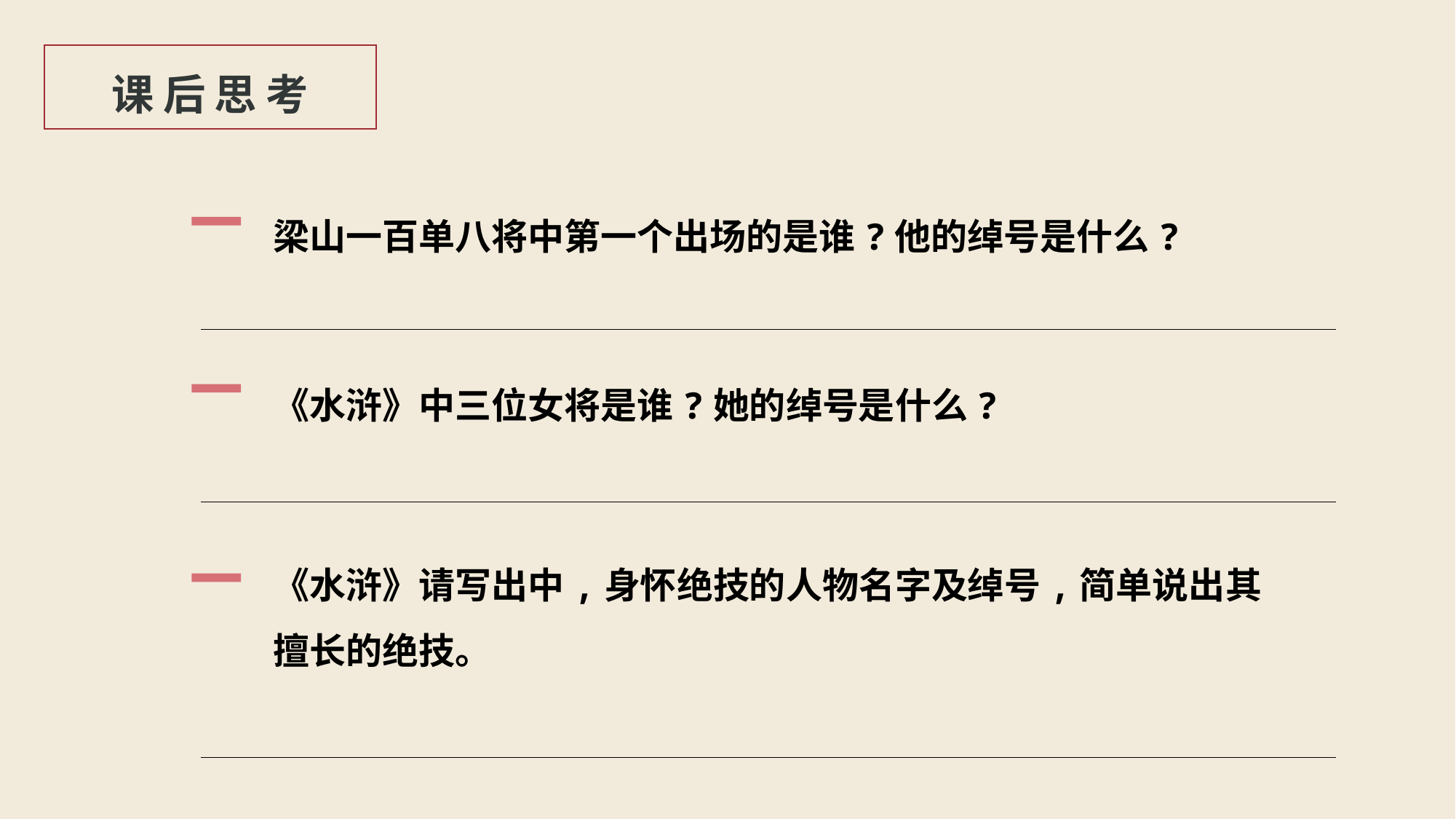

课后思考
梁山一百单八将中第一个出场的是谁?他的绰号是什么?

《水浒》中三位女将是谁?她的绰号是什么?

《水浒》请写出中,身怀绝技的人物名字及绰号,简单说出其擅长的绝技。